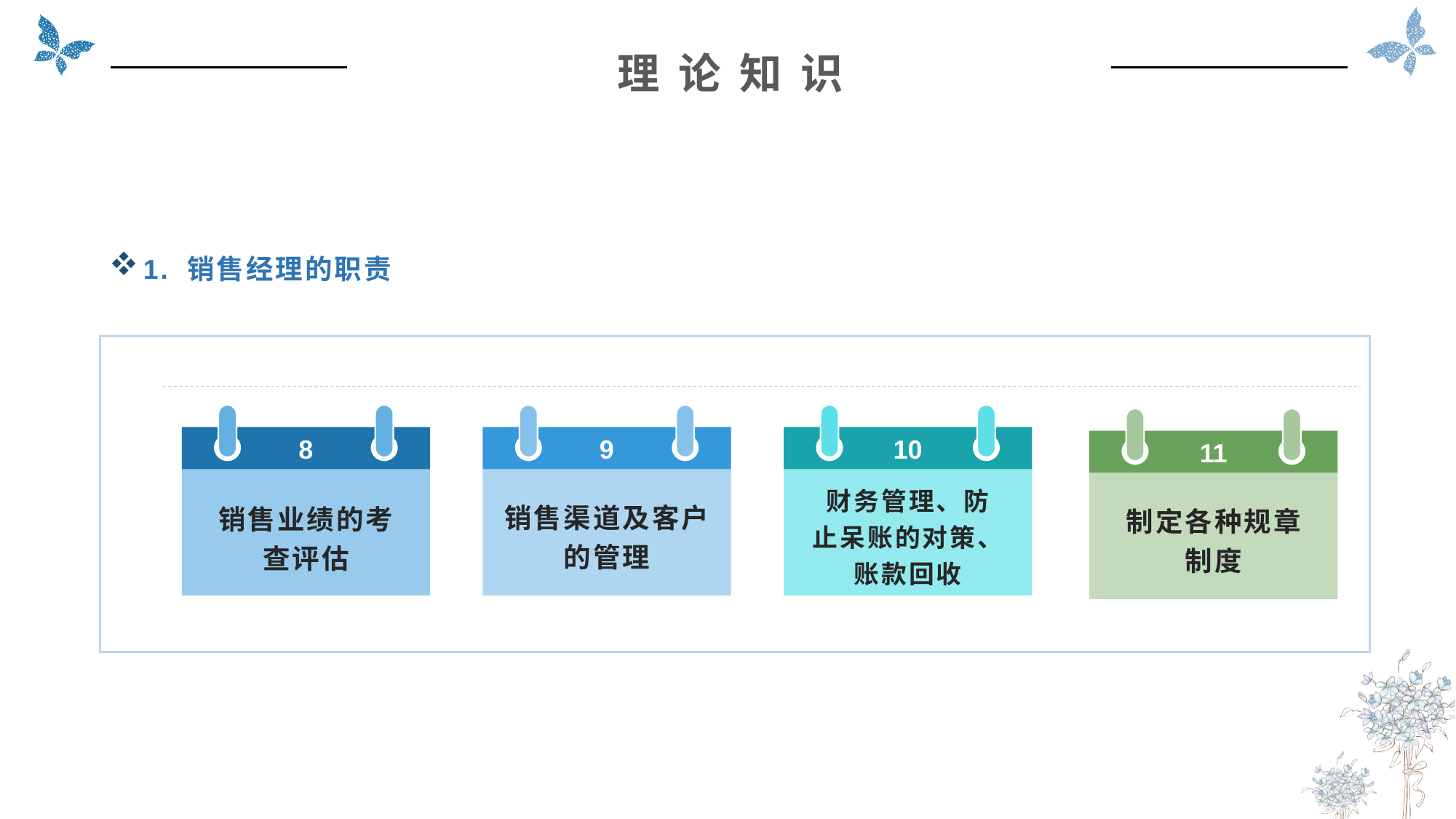

理 论 知 识
1. 销售经理的职责

8

销售业绩的考
查评估

9

销售渠道及客户
的管理

10

财务管理、防
止呆账的对策、
账款回收

11

制定各种规章
制度